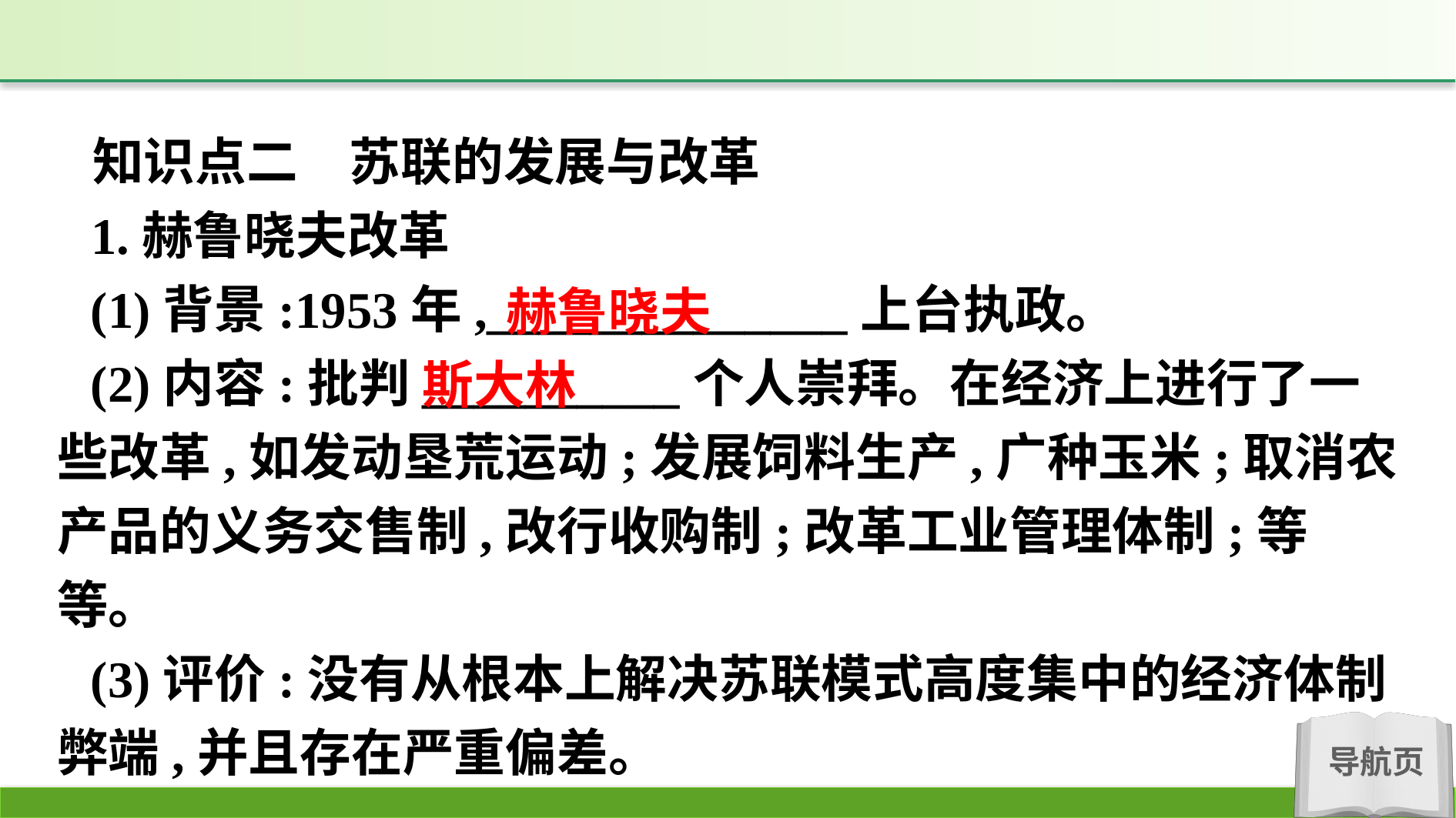

知识点二　苏联的发展与改革
1.赫鲁晓夫改革
(1)背景:1953年,______________上台执政。
(2)内容:批判__________个人崇拜。在经济上进行了一些改革,如发动垦荒运动;发展饲料生产,广种玉米;取消农产品的义务交售制,改行收购制;改革工业管理体制;等等。
(3)评价:没有从根本上解决苏联模式高度集中的经济体制弊端,并且存在严重偏差。
赫鲁晓夫
斯大林